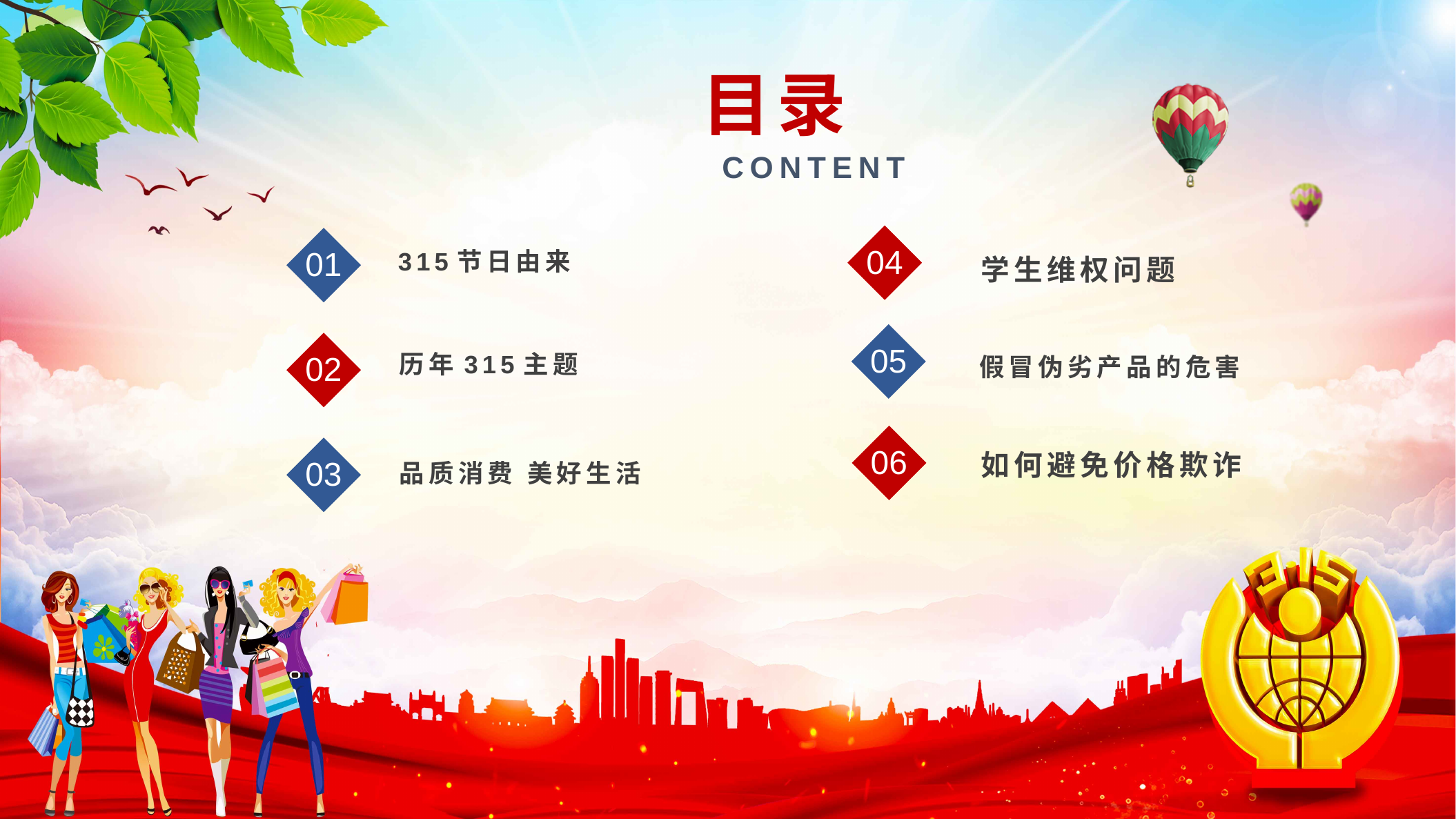

目录
CONTENT
04
01
315节日由来
学生维权问题
05
02
历年315主题
假冒伪劣产品的危害
06
03
如何避免价格欺诈
品质消费 美好生活